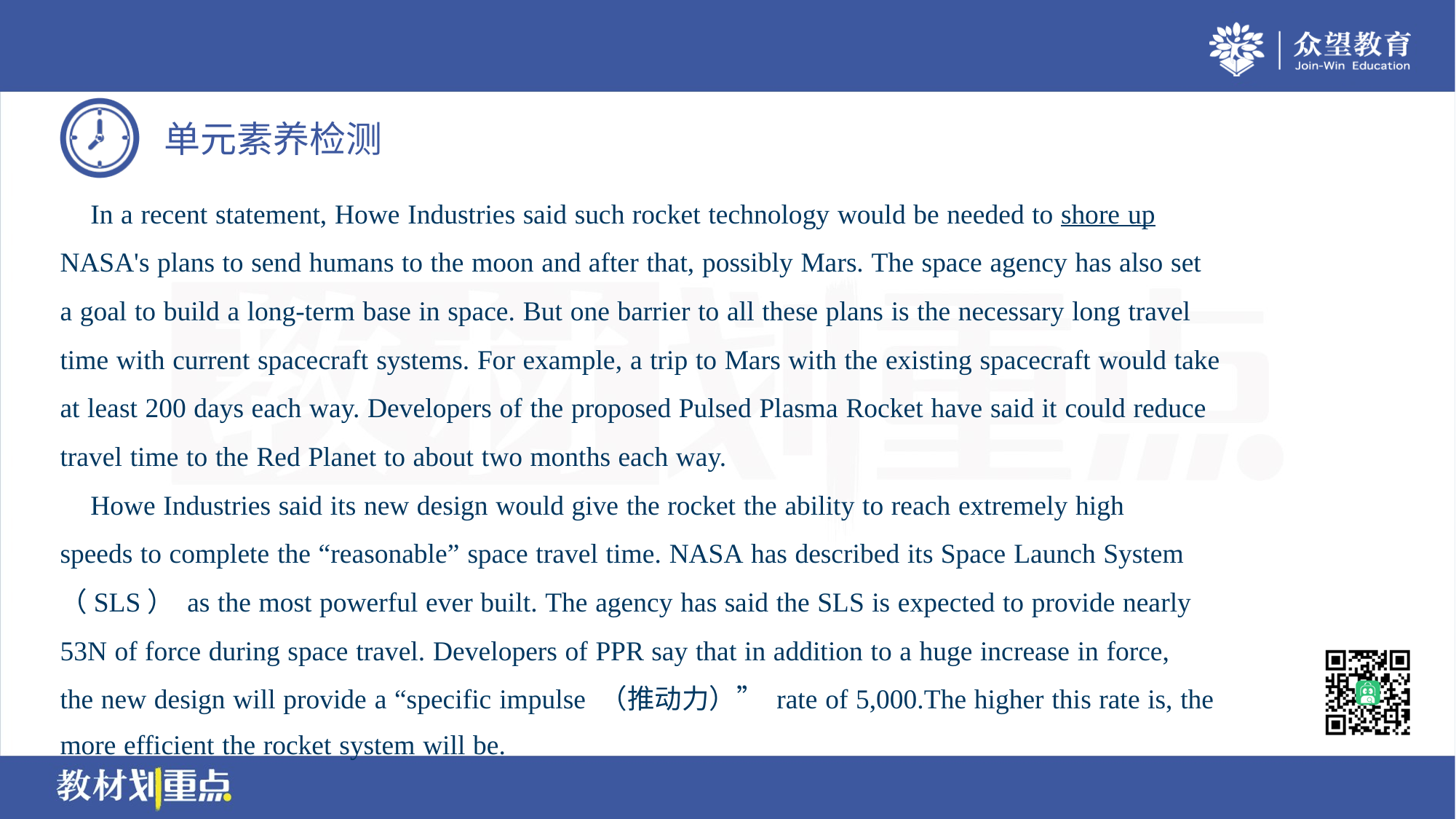

In a recent statement, Howe Industries said such rocket technology would be needed to shore up
NASA's plans to send humans to the moon and after that, possibly Mars. The space agency has also set
a goal to build a long-term base in space. But one barrier to all these plans is the necessary long travel
time with current spacecraft systems. For example, a trip to Mars with the existing spacecraft would take
at least 200 days each way. Developers of the proposed Pulsed Plasma Rocket have said it could reduce
travel time to the Red Planet to about two months each way.
    Howe Industries said its new design would give the rocket the ability to reach extremely high
speeds to complete the “reasonable” space travel time. NASA has described its Space Launch System
（SLS） as the most powerful ever built. The agency has said the SLS is expected to provide nearly
53N of force during space travel. Developers of PPR say that in addition to a huge increase in force,
the new design will provide a “specific impulse （推动力）” rate of 5,000.The higher this rate is, the
more efficient the rocket system will be.